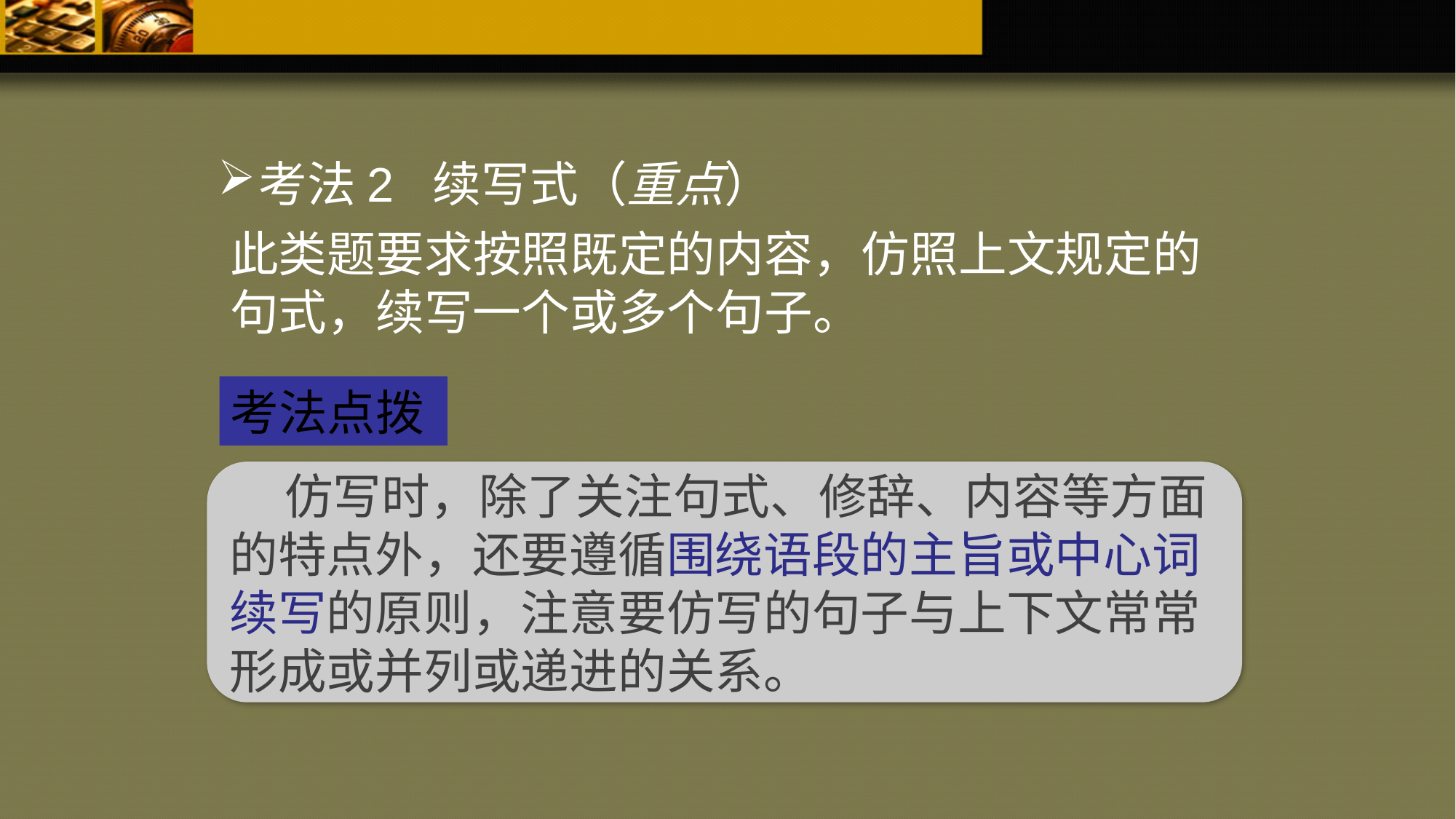

考法2  续写式（重点）
此类题要求按照既定的内容，仿照上文规定的句式，续写一个或多个句子。
考法点拨
    仿写时，除了关注句式、修辞、内容等方面的特点外，还要遵循围绕语段的主旨或中心词续写的原则，注意要仿写的句子与上下文常常形成或并列或递进的关系。